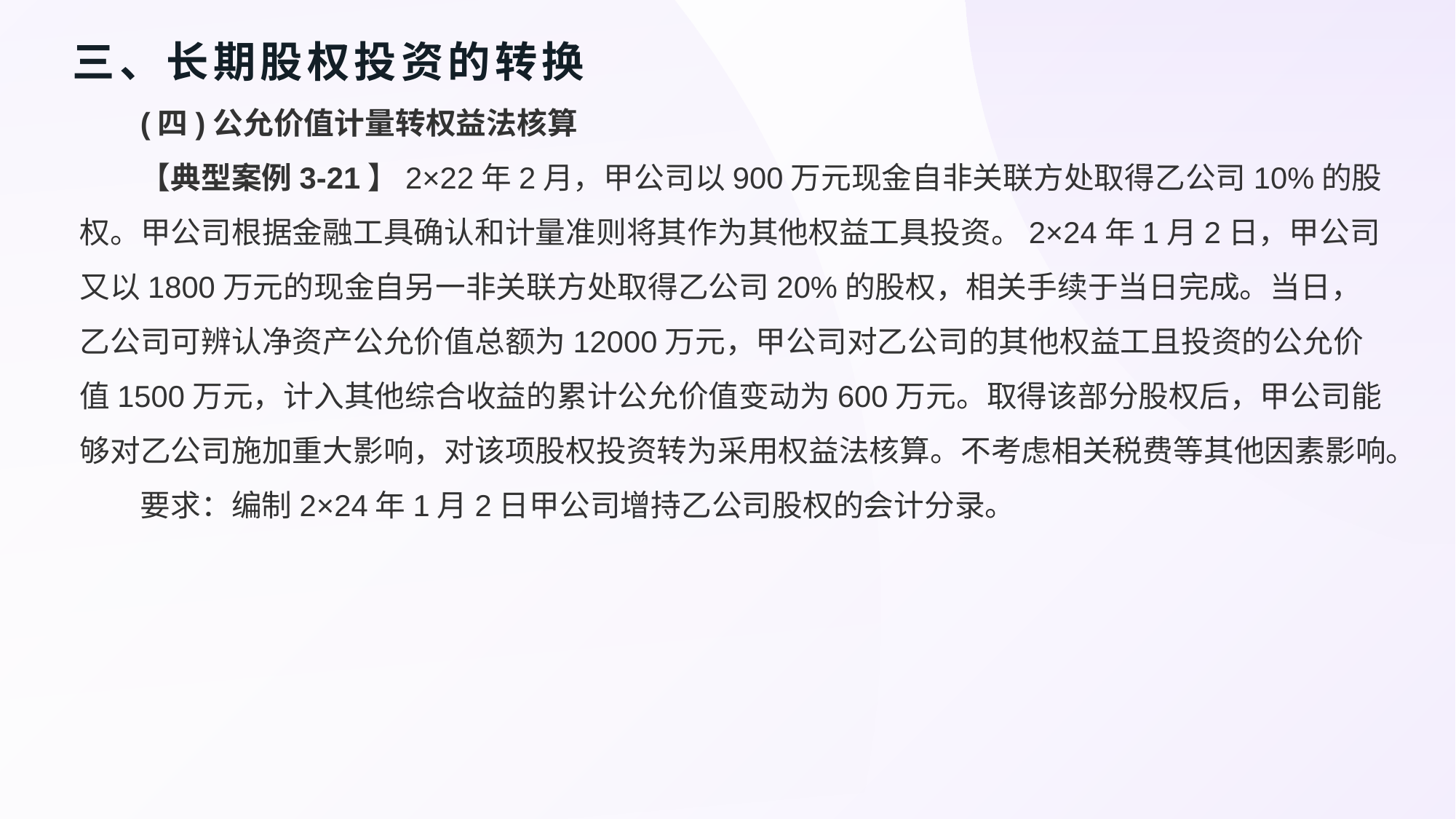

# 三、长期股权投资的转换
(四)公允价值计量转权益法核算
【典型案例3-21】2×22年2月，甲公司以900万元现金自非关联方处取得乙公司10%的股权。甲公司根据金融工具确认和计量准则将其作为其他权益工具投资。2×24年1月2日，甲公司又以1800万元的现金自另一非关联方处取得乙公司20%的股权，相关手续于当日完成。当日，乙公司可辨认净资产公允价值总额为12000万元，甲公司对乙公司的其他权益工且投资的公允价值1500万元，计入其他综合收益的累计公允价值变动为600万元。取得该部分股权后，甲公司能够对乙公司施加重大影响，对该项股权投资转为采用权益法核算。不考虑相关税费等其他因素影响。
要求：编制2×24年1月2日甲公司增持乙公司股权的会计分录。